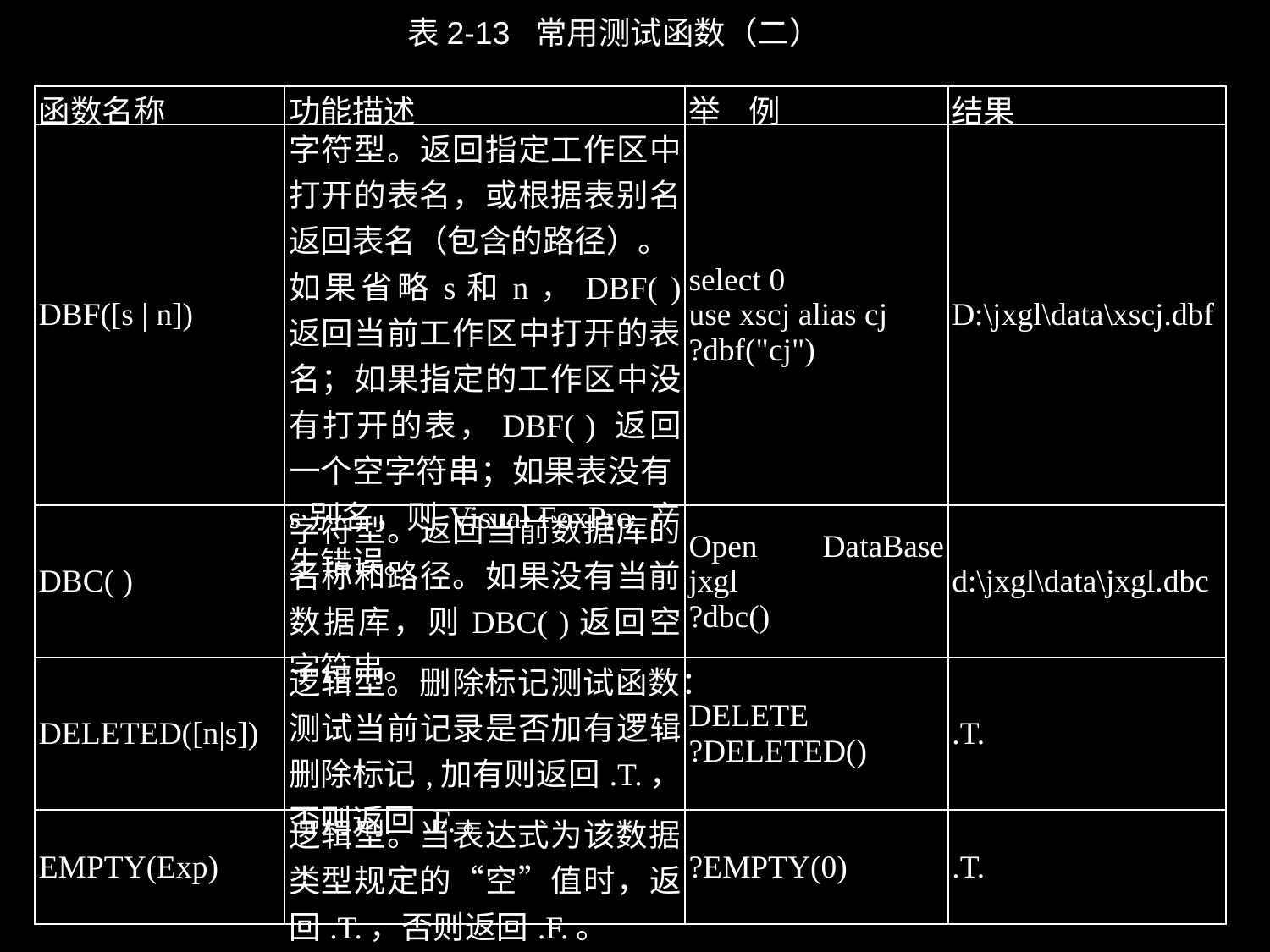

表2-13  常用测试函数（二）
| 函数名称 | 功能描述 | 举 例 | 结果 |
| --- | --- | --- | --- |
| DBF([s | n]) | 字符型。返回指定工作区中打开的表名，或根据表别名返回表名（包含的路径）。 如果省略s和n，DBF( ) 返回当前工作区中打开的表名；如果指定的工作区中没有打开的表，DBF( ) 返回一个空字符串；如果表没有s别名，则Visual FoxPro 产生错误。 | select 0 use xscj alias cj ?dbf("cj") | D:\jxgl\data\xscj.dbf |
| DBC( ) | 字符型。返回当前数据库的名称和路径。如果没有当前数据库，则DBC( )返回空字符串。 | Open DataBase jxgl ?dbc() | d:\jxgl\data\jxgl.dbc |
| DELETED([n|s]) | 逻辑型。删除标记测试函数：测试当前记录是否加有逻辑删除标记,加有则返回.T.，否则返回.F.。 | DELETE ?DELETED() | .T. |
| EMPTY(Exp) | 逻辑型。当表达式为该数据类型规定的“空”值时，返回.T.，否则返回.F.。 | ?EMPTY(0) | .T. |